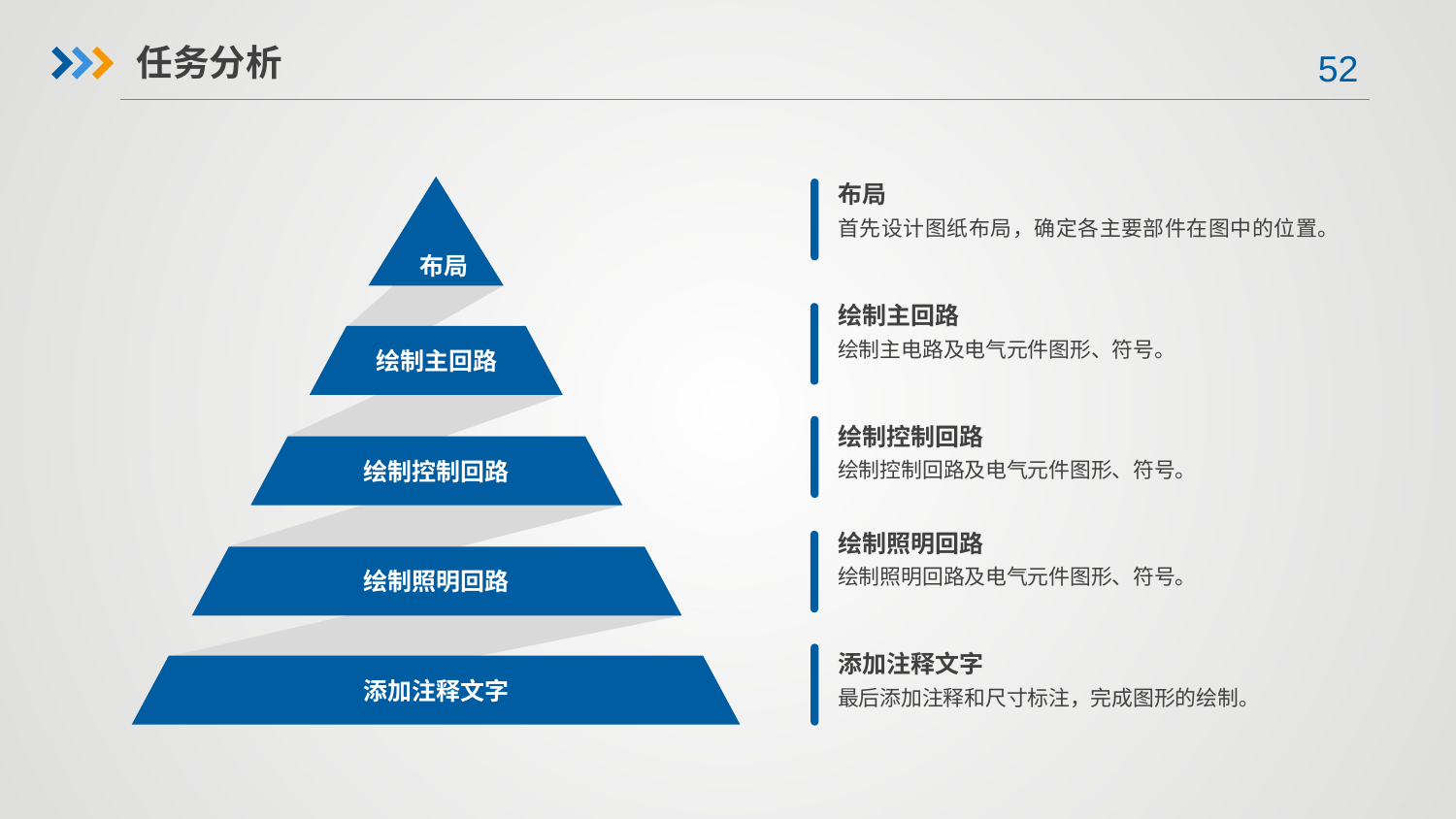

任务分析

 布局
布局
首先设计图纸布局，确定各主要部件在图中的位置。

绘制主回路
绘制主电路及电气元件图形、符号。

绘制主回路

绘制控制回路
绘制控制回路及电气元件图形、符号。

绘制控制回路

绘制照明回路
绘制照明回路及电气元件图形、符号。

绘制照明回路

添加注释文字
最后添加注释和尺寸标注，完成图形的绘制。

添加注释文字